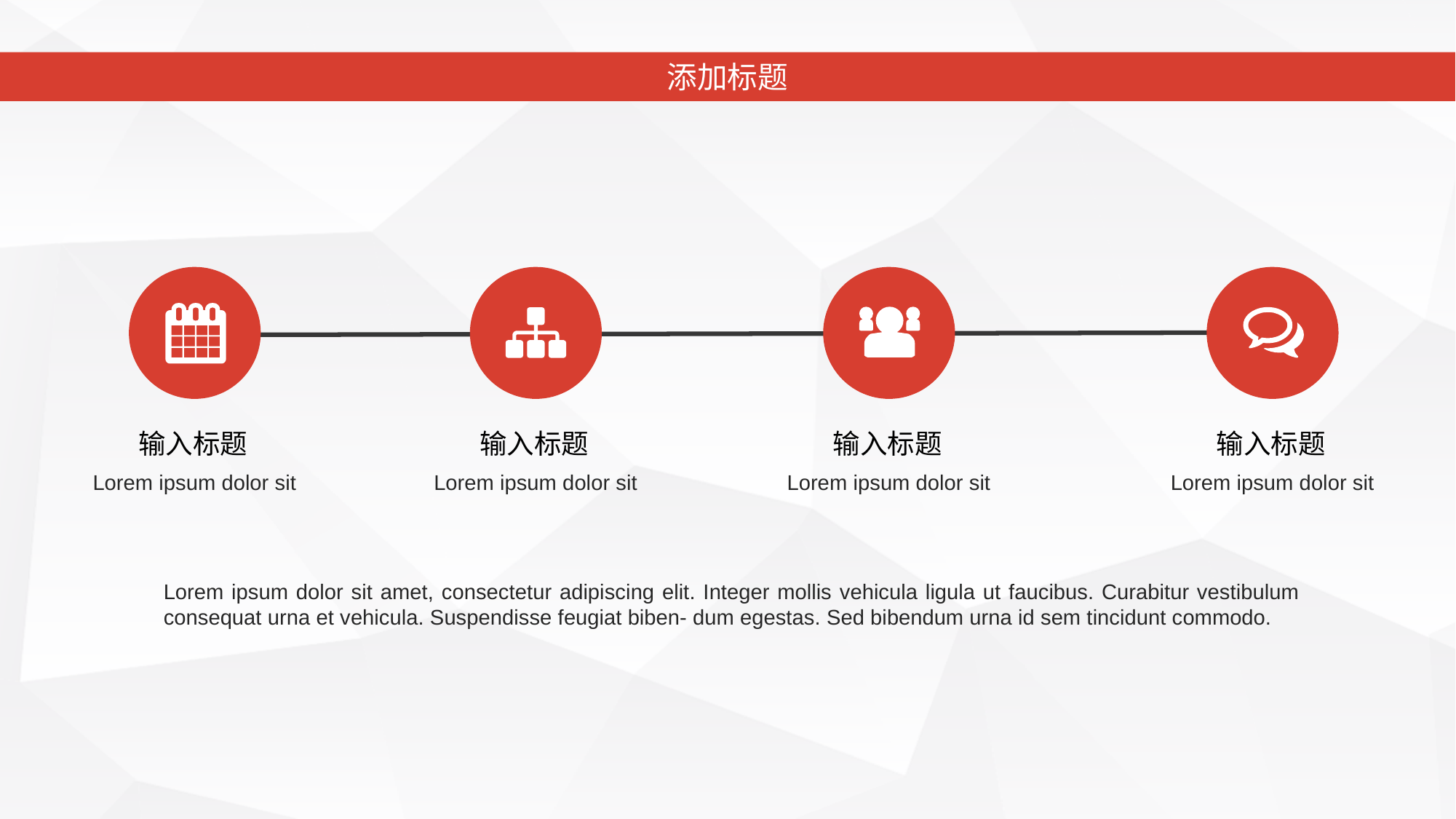

添加标题

输入标题
Lorem ipsum dolor sit
输入标题
Lorem ipsum dolor sit
输入标题
Lorem ipsum dolor sit
输入标题
Lorem ipsum dolor sit
Lorem ipsum dolor sit amet, consectetur adipiscing elit. Integer mollis vehicula ligula ut faucibus. Curabitur vestibulum consequat urna et vehicula. Suspendisse feugiat biben- dum egestas. Sed bibendum urna id sem tincidunt commodo.